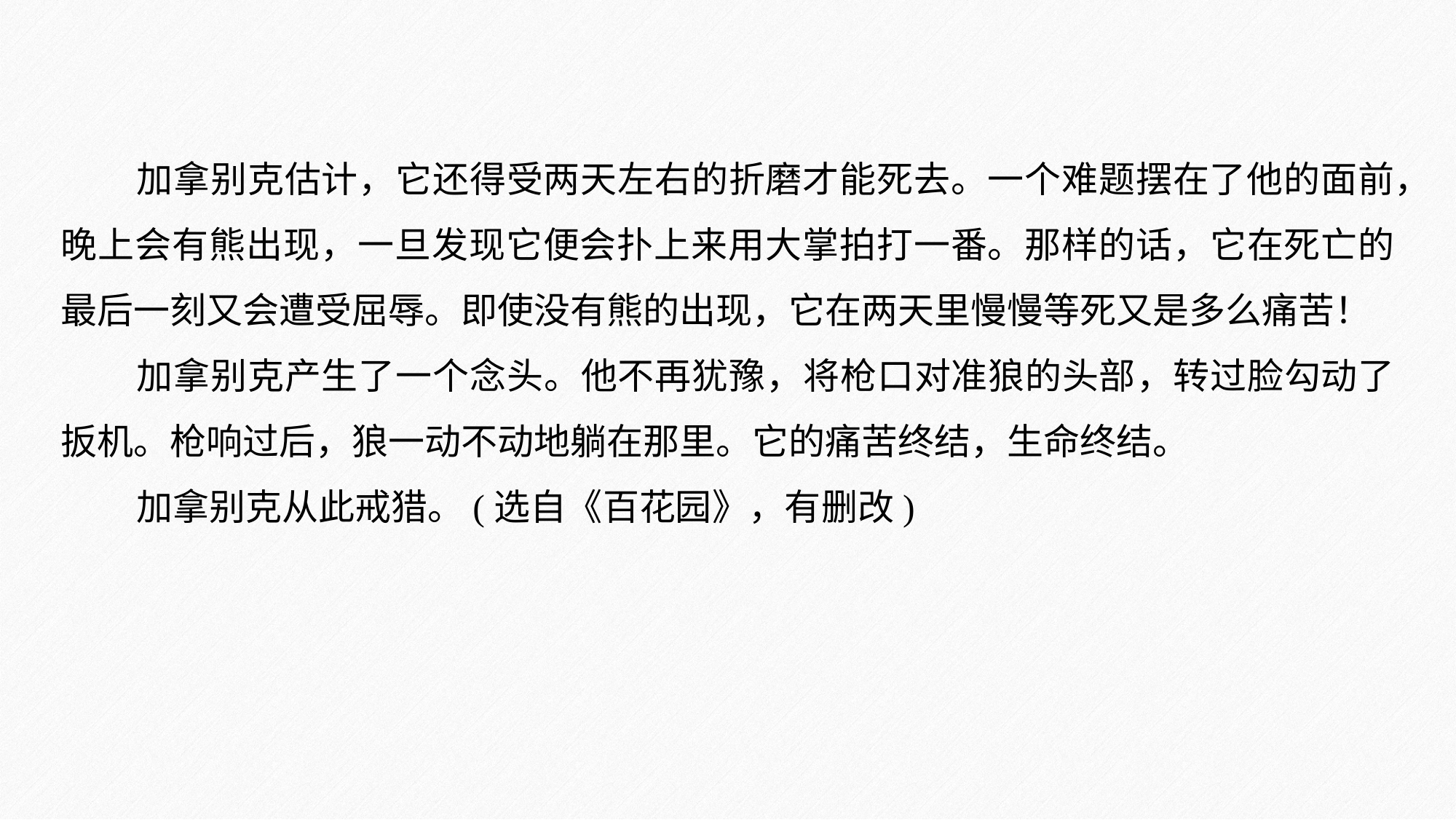

加拿别克估计，它还得受两天左右的折磨才能死去。一个难题摆在了他的面前，晚上会有熊出现，一旦发现它便会扑上来用大掌拍打一番。那样的话，它在死亡的最后一刻又会遭受屈辱。即使没有熊的出现，它在两天里慢慢等死又是多么痛苦！
加拿别克产生了一个念头。他不再犹豫，将枪口对准狼的头部，转过脸勾动了扳机。枪响过后，狼一动不动地躺在那里。它的痛苦终结，生命终结。
加拿别克从此戒猎。(选自《百花园》，有删改)